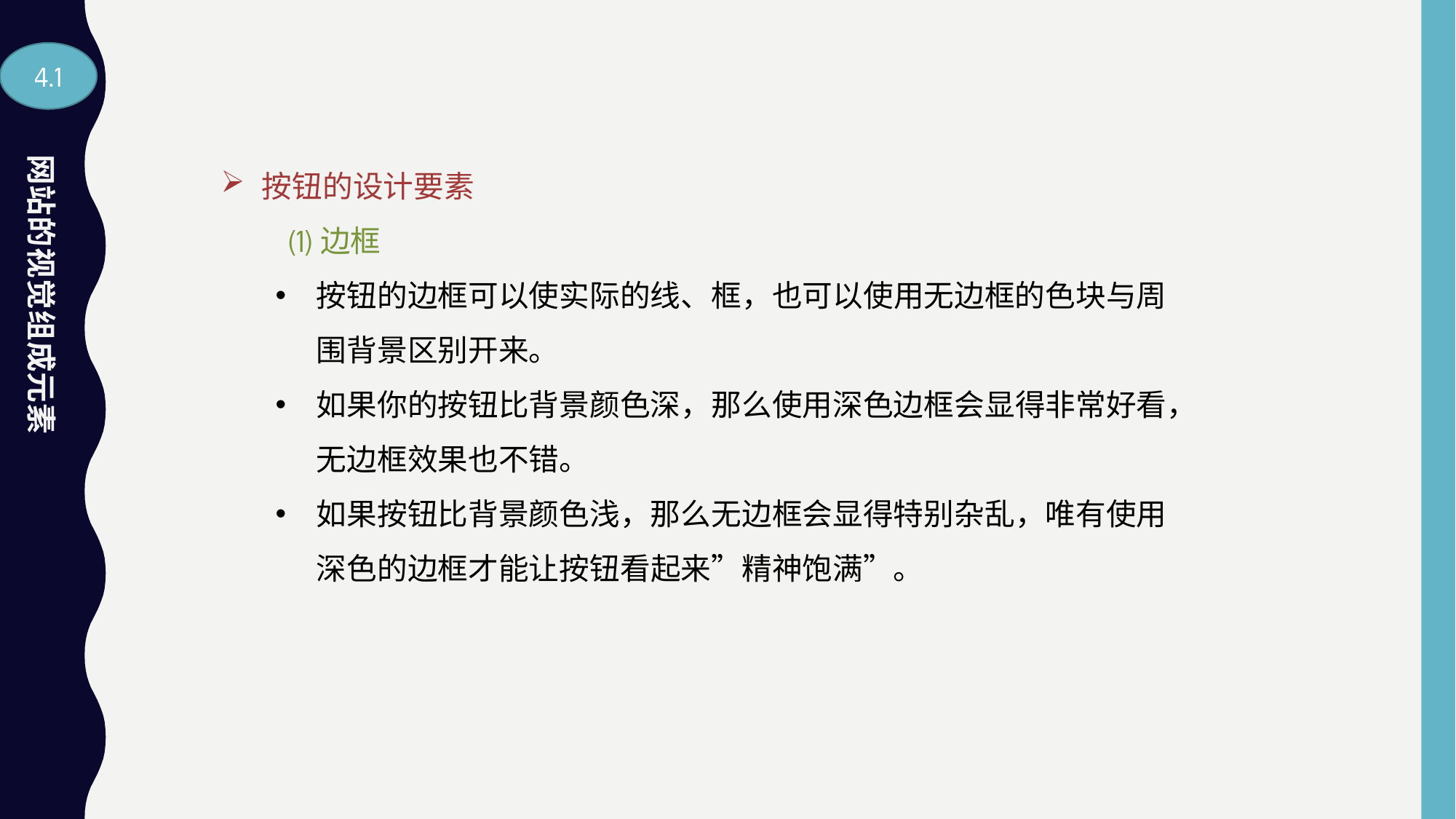

4.1
网站的视觉组成元素
按钮的设计要素
　　(1)边框
按钮的边框可以使实际的线、框，也可以使用无边框的色块与周围背景区别开来。
如果你的按钮比背景颜色深，那么使用深色边框会显得非常好看，无边框效果也不错。
如果按钮比背景颜色浅，那么无边框会显得特别杂乱，唯有使用深色的边框才能让按钮看起来”精神饱满”。